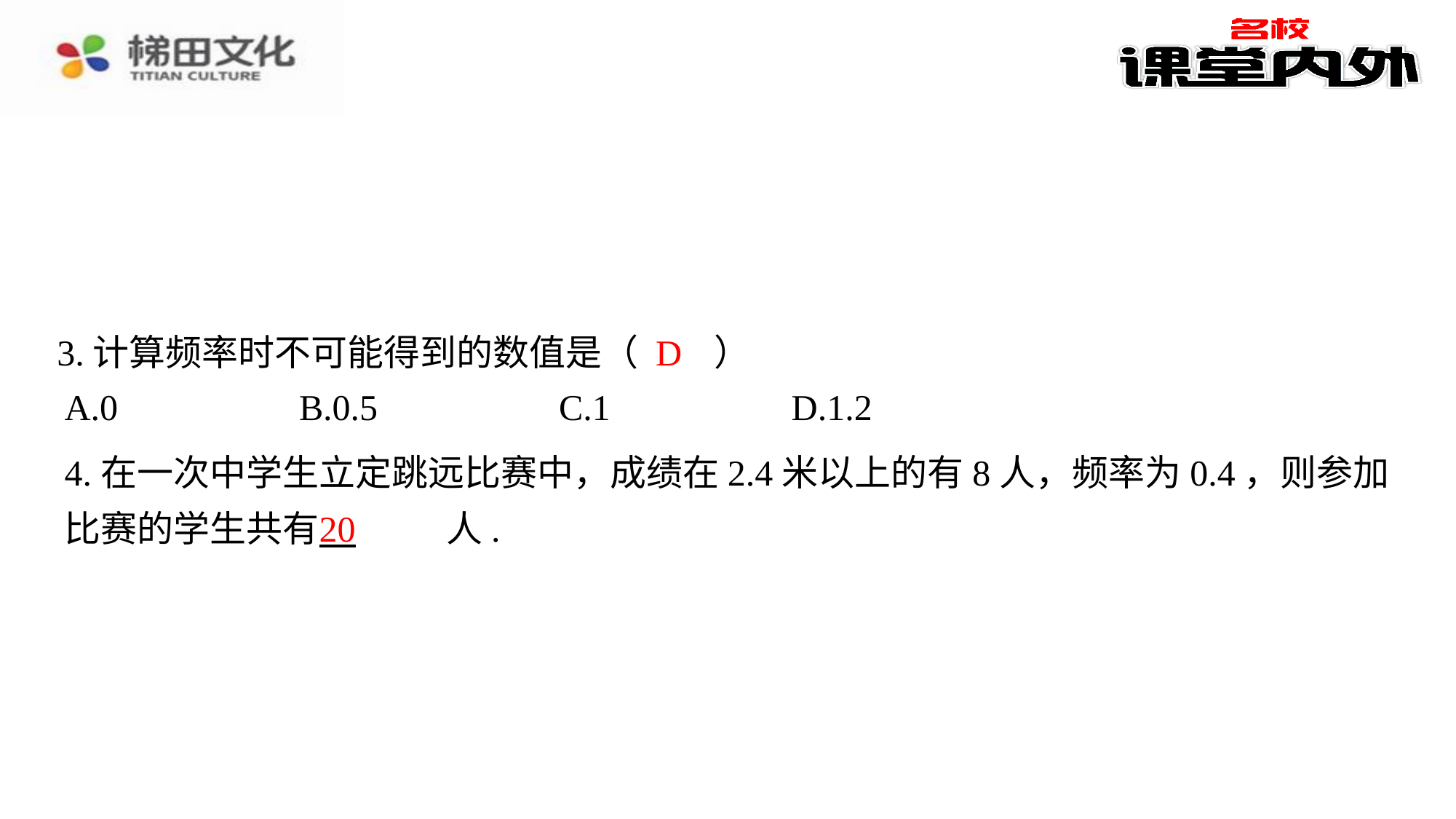

D
3.计算频率时不可能得到的数值是（　D　）
| A.0 | B.0.5 | C.1 | D.1.2 |
| --- | --- | --- | --- |
4.在一次中学生立定跳远比赛中，成绩在2.4米以上的有8人，频率为0.4，则参加比赛的学生共有 　20　⁠人.
20